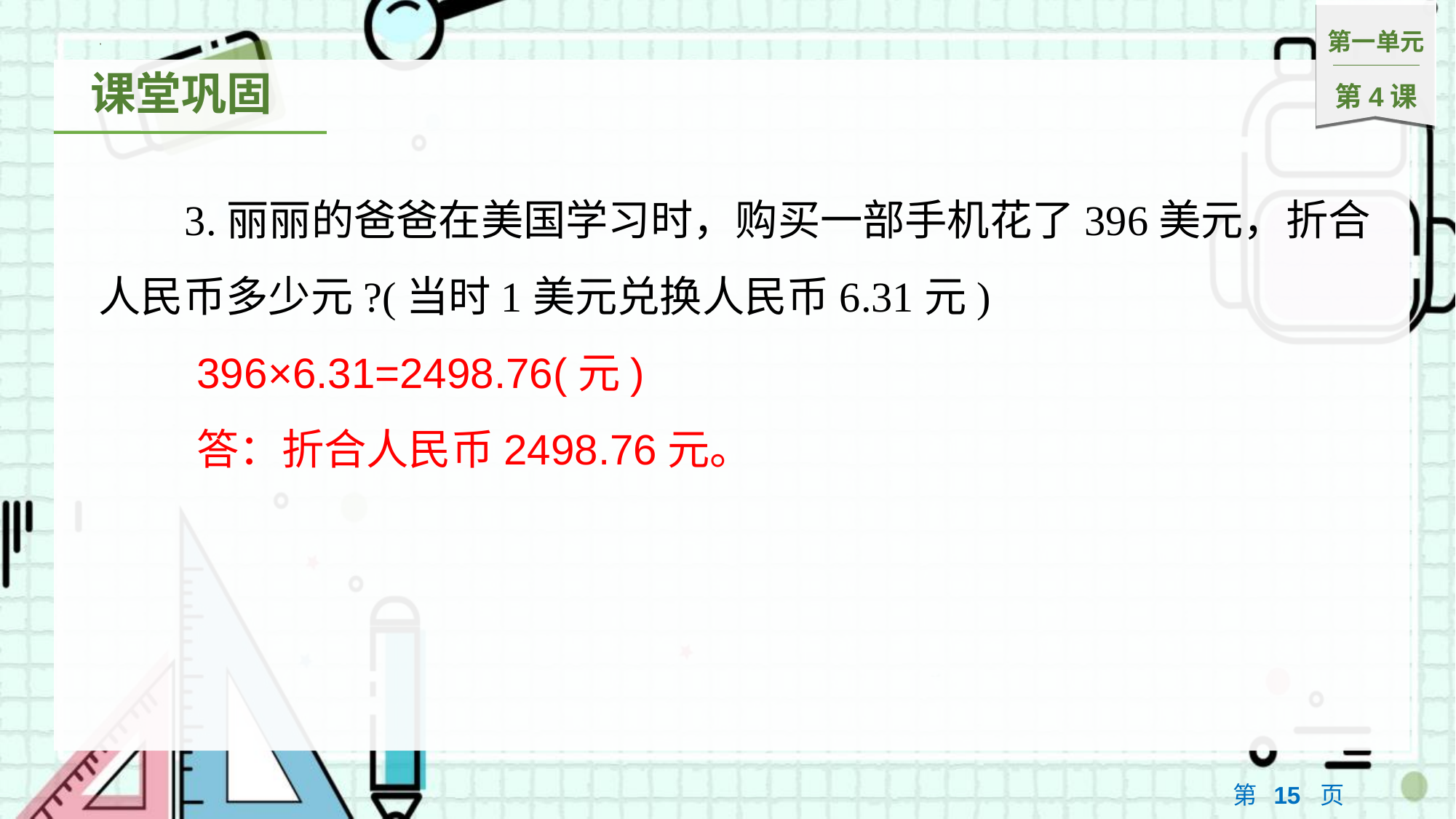

3.丽丽的爸爸在美国学习时，购买一部手机花了396美元，折合人民币多少元?(当时1美元兑换人民币6.31元)
396×6.31=2498.76(元)
答：折合人民币2498.76元。